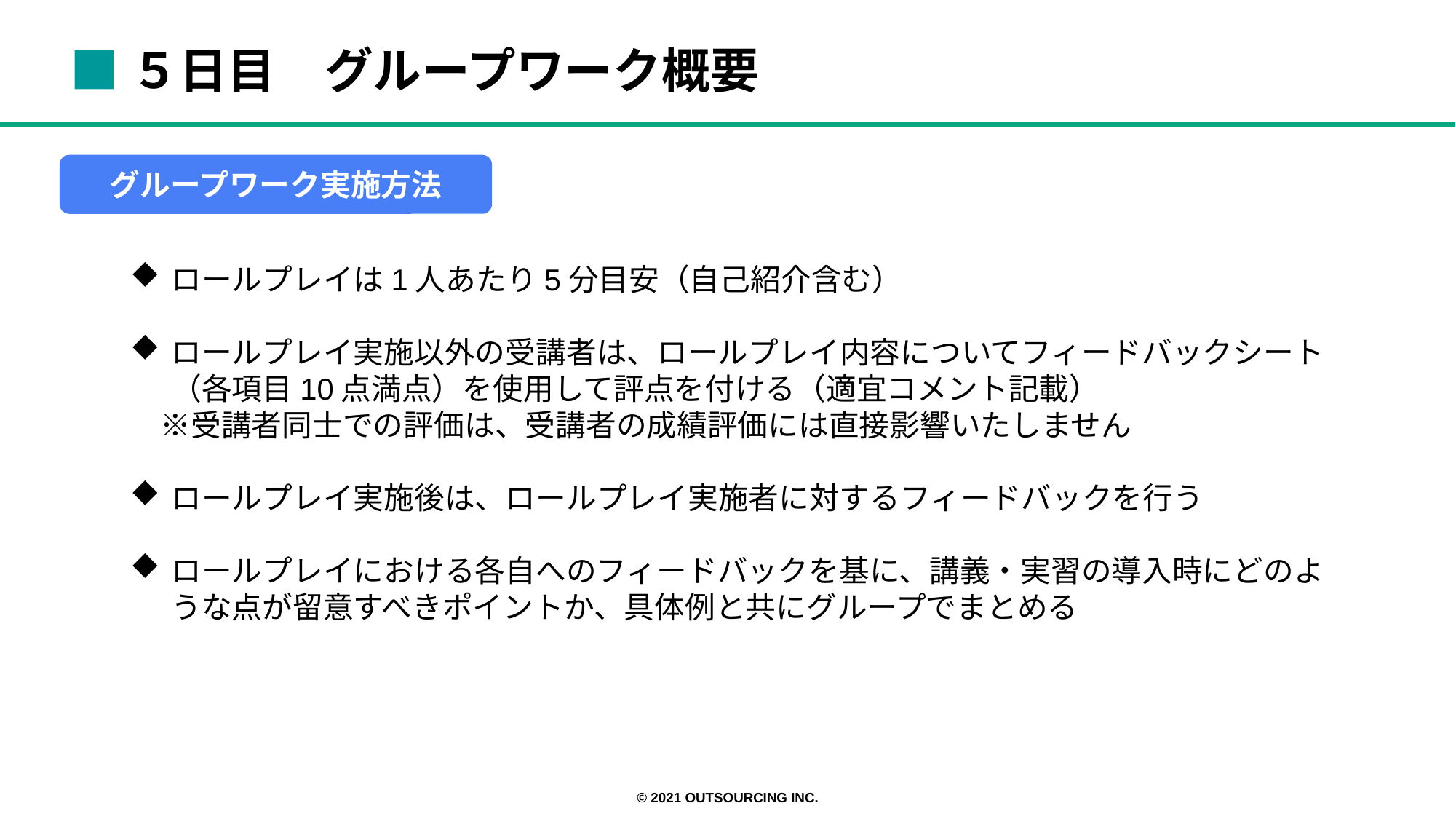

■５日目　グループワーク概要
グループワーク実施方法
ロールプレイは1人あたり5分目安（自己紹介含む）

ロールプレイ実施以外の受講者は、ロールプレイ内容についてフィードバックシート（各項目10点満点）を使用して評点を付ける（適宜コメント記載）
　※受講者同士での評価は、受講者の成績評価には直接影響いたしません

ロールプレイ実施後は、ロールプレイ実施者に対するフィードバックを行う

ロールプレイにおける各自へのフィードバックを基に、講義・実習の導入時にどのような点が留意すべきポイントか、具体例と共にグループでまとめる
© 2021 OUTSOURCING Inc.